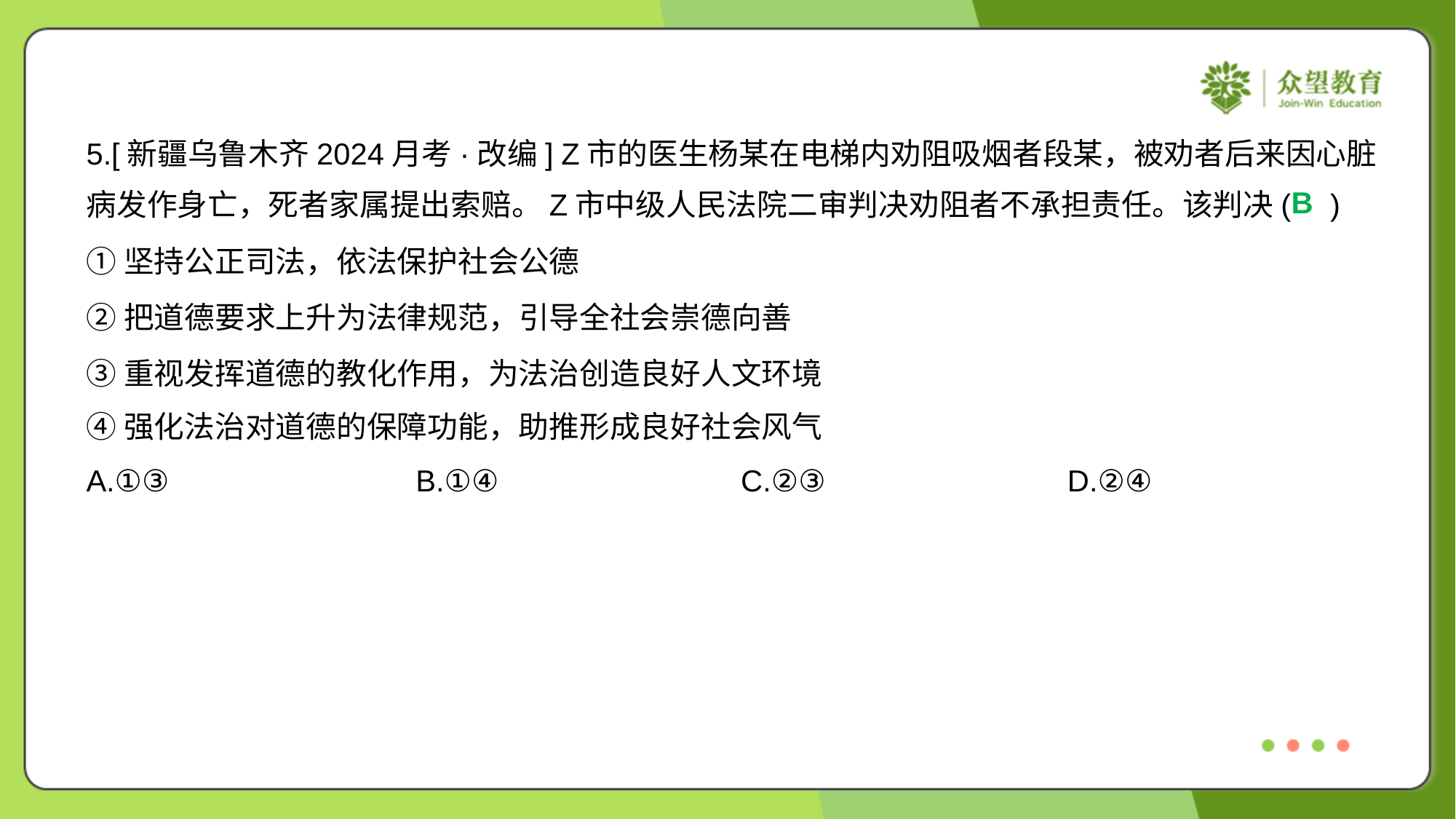

5.[新疆乌鲁木齐2024月考·改编] Z市的医生杨某在电梯内劝阻吸烟者段某，被劝者后来因心脏
病发作身亡，死者家属提出索赔。Z市中级人民法院二审判决劝阻者不承担责任。该判决(     )
B
①坚持公正司法，依法保护社会公德
②把道德要求上升为法律规范，引导全社会崇德向善
③重视发挥道德的教化作用，为法治创造良好人文环境
④强化法治对道德的保障功能，助推形成良好社会风气
A.①③	B.①④	C.②③	D.②④